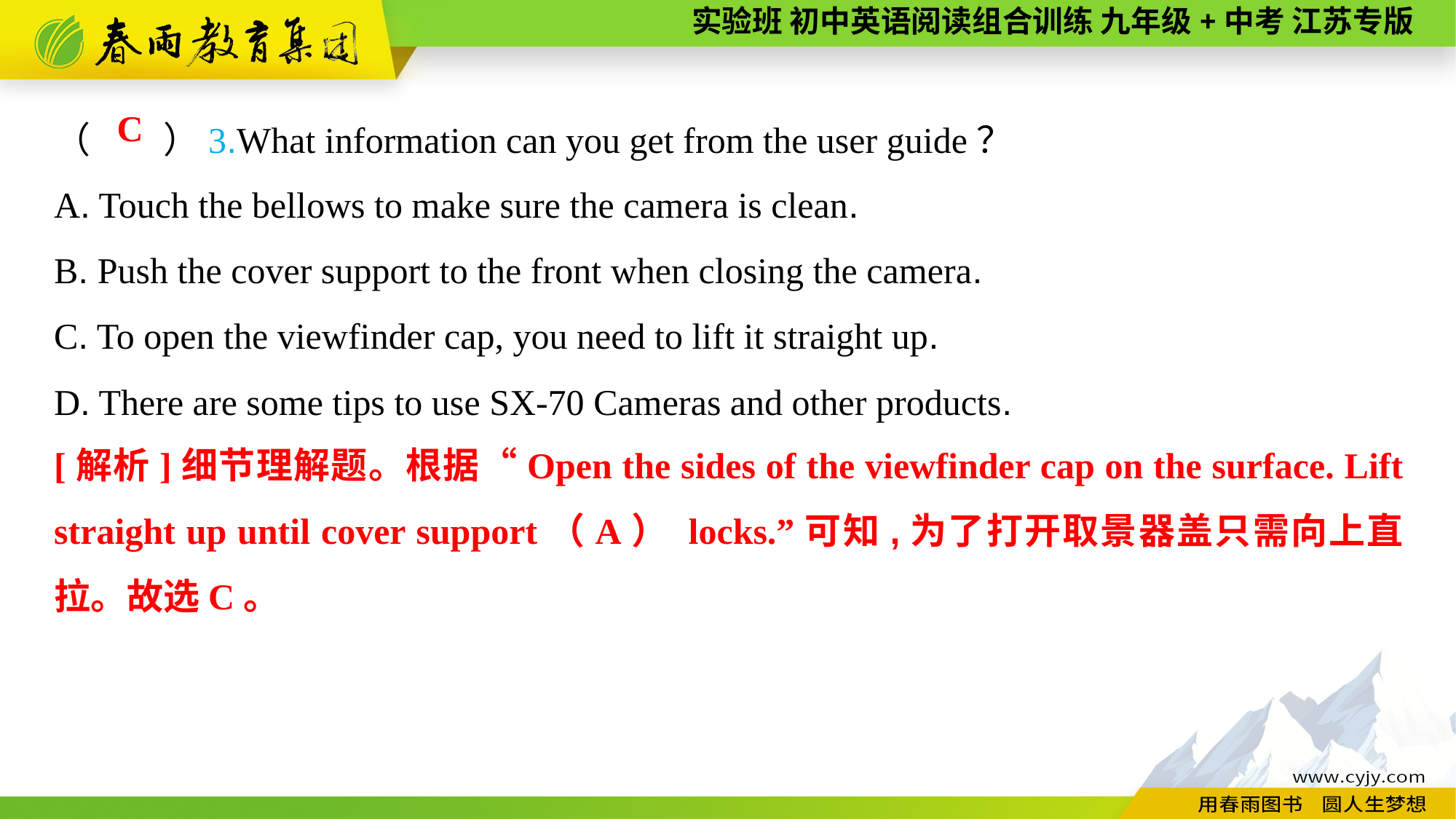

（　　）3.What information can you get from the user guide？
A. Touch the bellows to make sure the camera is clean.
B. Push the cover support to the front when closing the camera.
C. To open the viewfinder cap, you need to lift it straight up.
D. There are some tips to use SX-70 Cameras and other products.
 C
[解析]细节理解题。根据“Open the sides of the viewfinder cap on the surface. Lift straight up until cover support（A） locks.”可知,为了打开取景器盖只需向上直拉。故选C。